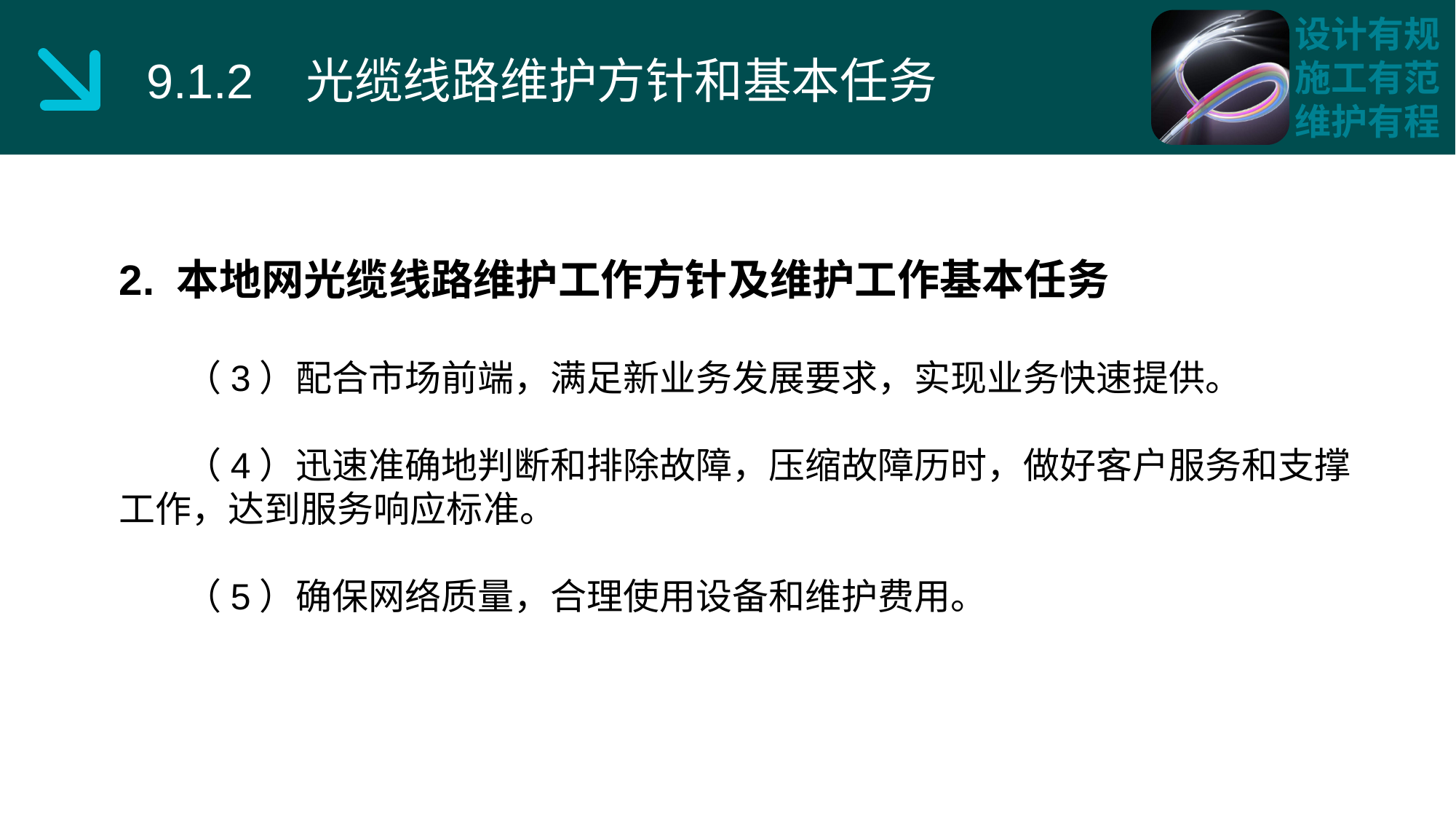

9.1.2   光缆线路维护方针和基本任务

2. 本地网光缆线路维护工作方针及维护工作基本任务

       （3）配合市场前端，满足新业务发展要求，实现业务快速提供。

       （4）迅速准确地判断和排除故障，压缩故障历时，做好客户服务和支撑工作，达到服务响应标准。

       （5）确保网络质量，合理使用设备和维护费用。